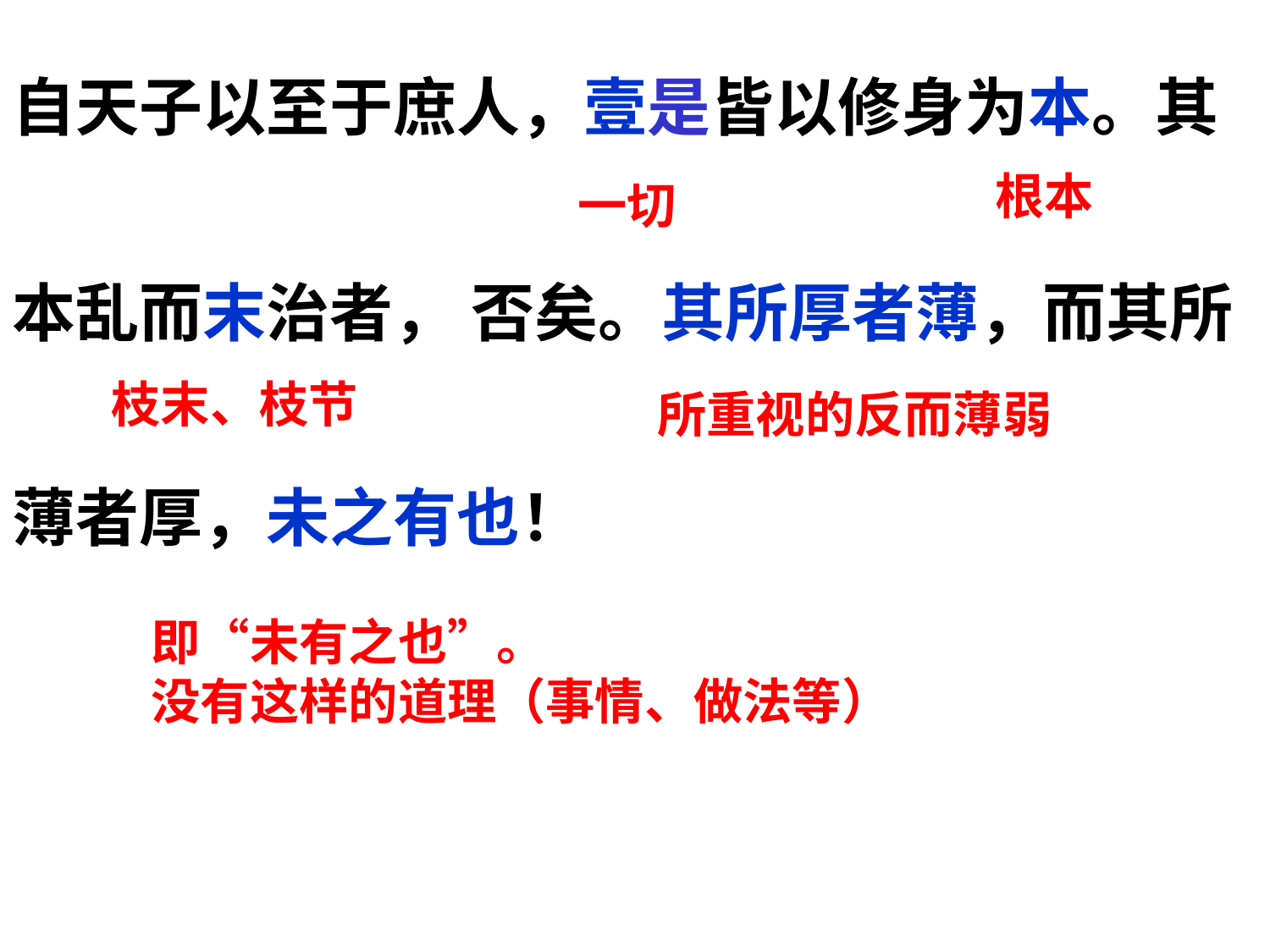

自天子以至于庶人，壹是皆以修身为本。其

本乱而末治者， 否矣。其所厚者薄，而其所

薄者厚，未之有也！
根本
一切
枝末、枝节
所重视的反而薄弱
即“未有之也”。
没有这样的道理（事情、做法等）